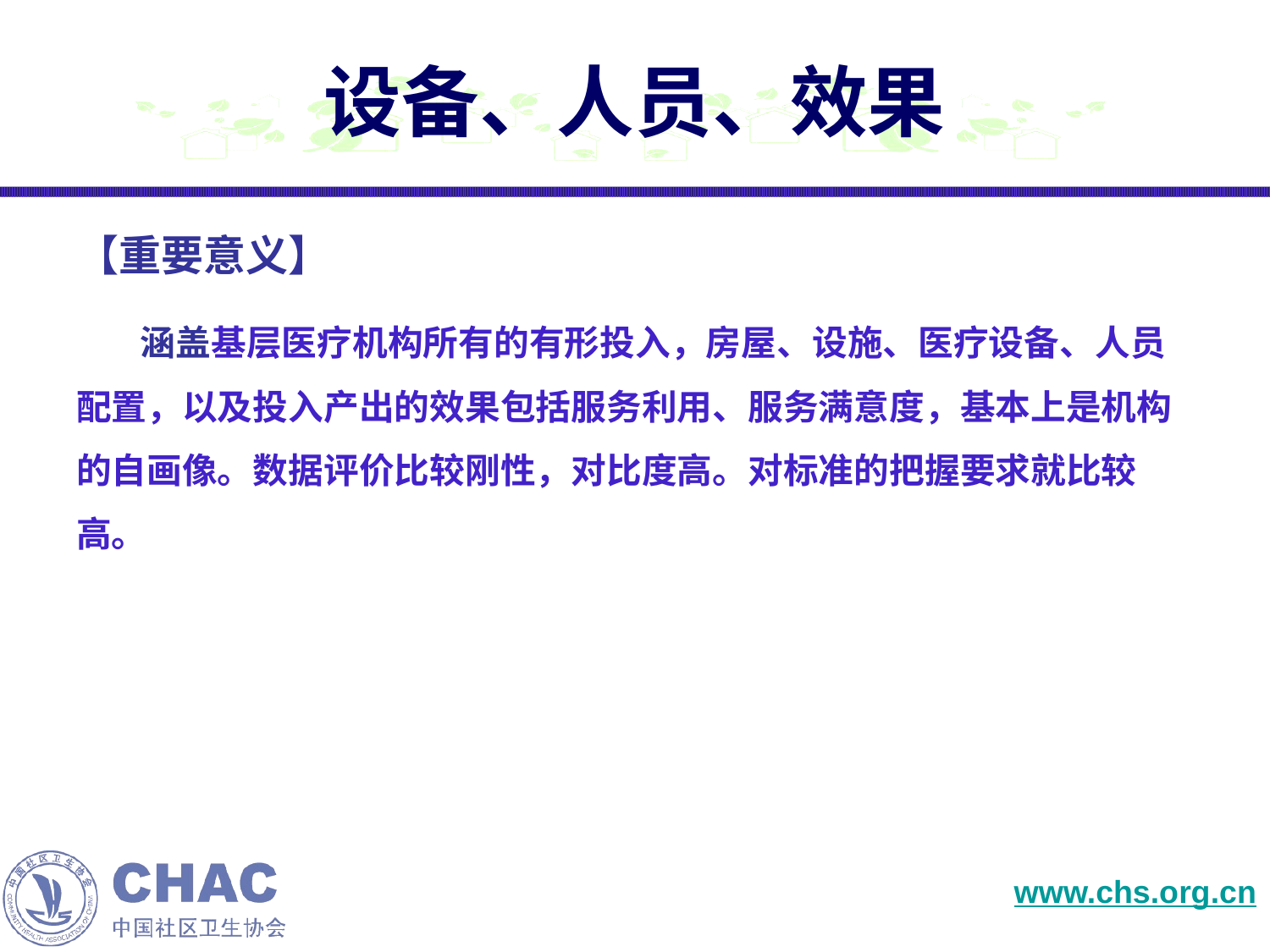

# 设备、人员、效果
【重要意义】
      涵盖基层医疗机构所有的有形投入，房屋、设施、医疗设备、人员配置，以及投入产出的效果包括服务利用、服务满意度，基本上是机构的自画像。数据评价比较刚性，对比度高。对标准的把握要求就比较高。